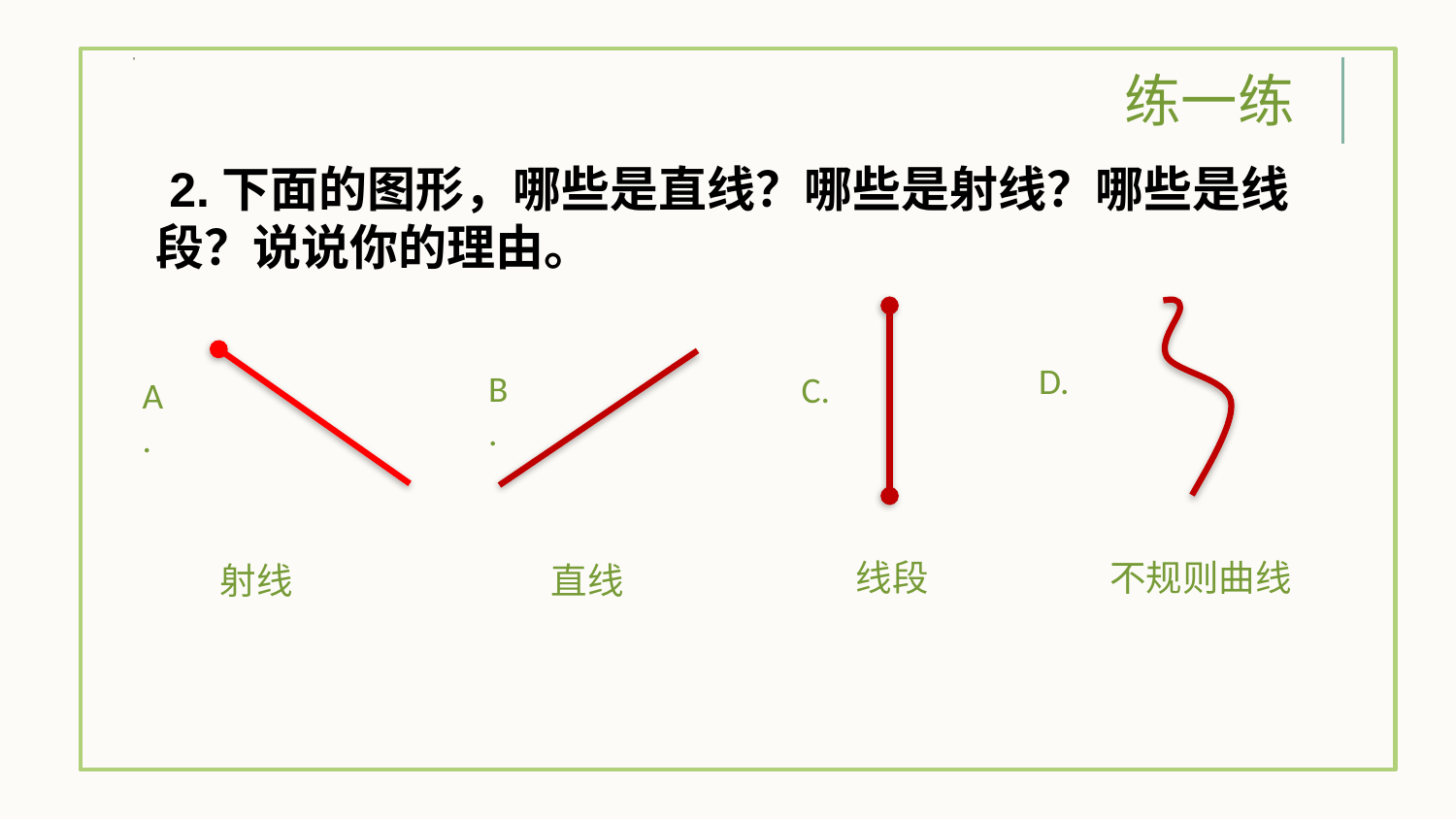

练一练
 2.下面的图形，哪些是直线？哪些是射线？哪些是线段？说说你的理由。

D.
B.
C.
A.
线段
不规则曲线
射线
直线